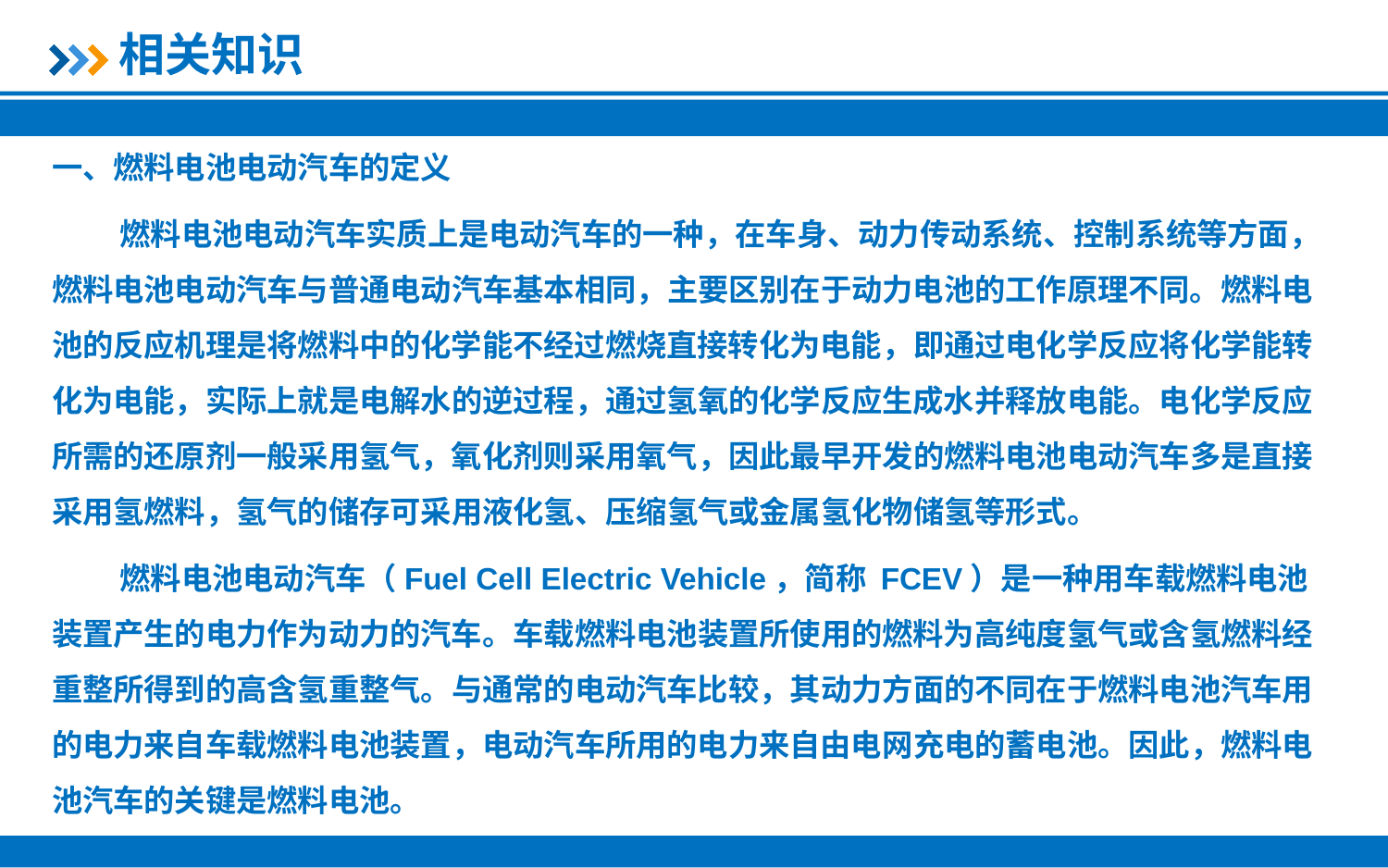

相关知识
一、燃料电池电动汽车的定义
燃料电池电动汽车实质上是电动汽车的一种，在车身、动力传动系统、控制系统等方面，燃料电池电动汽车与普通电动汽车基本相同，主要区别在于动力电池的工作原理不同。燃料电池的反应机理是将燃料中的化学能不经过燃烧直接转化为电能，即通过电化学反应将化学能转化为电能，实际上就是电解水的逆过程，通过氢氧的化学反应生成水并释放电能。电化学反应所需的还原剂一般采用氢气，氧化剂则采用氧气，因此最早开发的燃料电池电动汽车多是直接采用氢燃料，氢气的储存可采用液化氢、压缩氢气或金属氢化物储氢等形式。
燃料电池电动汽车（Fuel Cell Electric Vehicle，简称 FCEV）是一种用车载燃料电池装置产生的电力作为动力的汽车。车载燃料电池装置所使用的燃料为高纯度氢气或含氢燃料经重整所得到的高含氢重整气。与通常的电动汽车比较，其动力方面的不同在于燃料电池汽车用的电力来自车载燃料电池装置，电动汽车所用的电力来自由电网充电的蓄电池。因此，燃料电池汽车的关键是燃料电池。